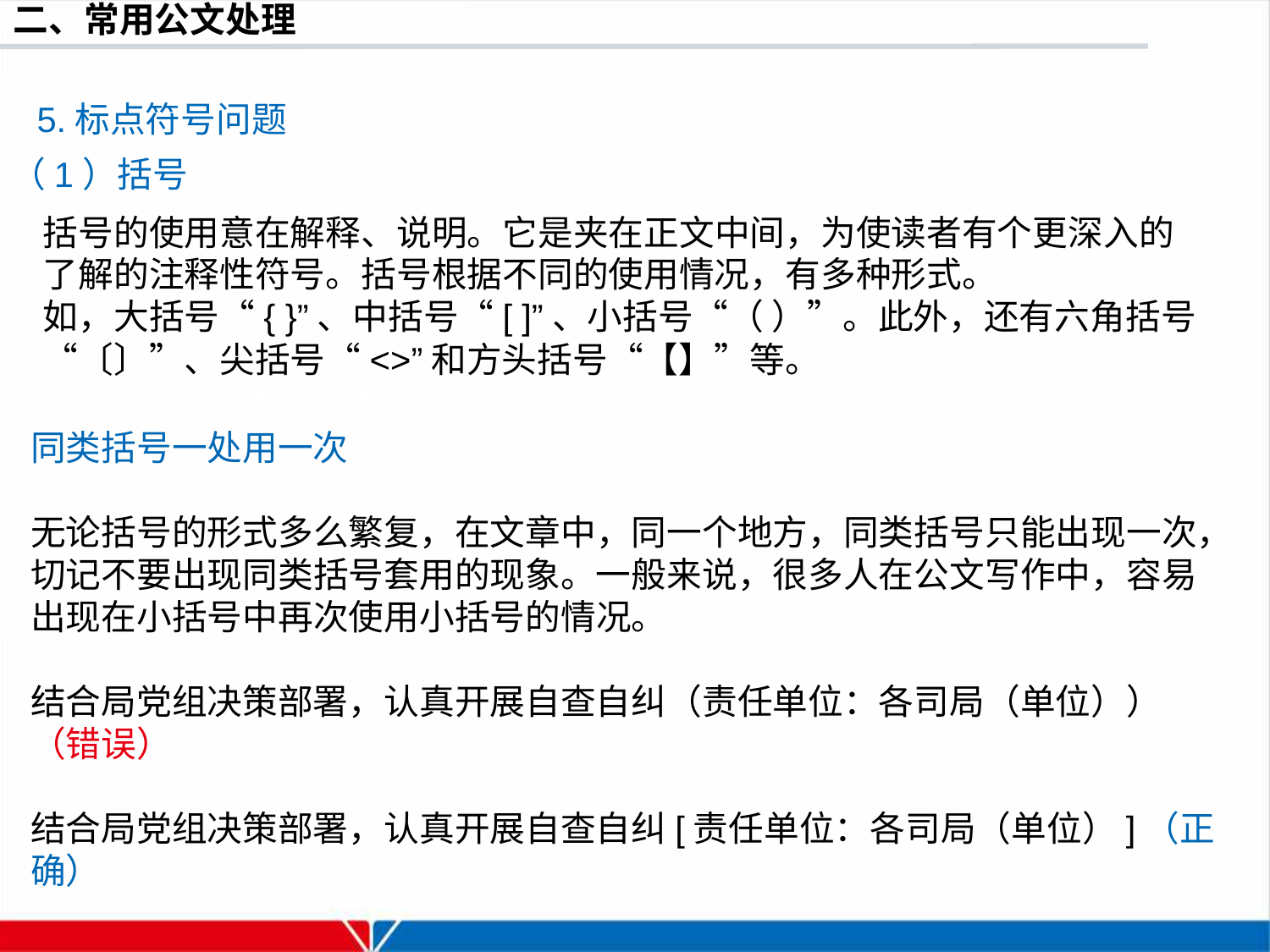

5.标点符号问题
（1）括号
括号的使用意在解释、说明。它是夹在正文中间，为使读者有个更深入的了解的注释性符号。括号根据不同的使用情况，有多种形式。
如，大括号“{ }”、中括号“[ ]”、小括号“（ ）”。此外，还有六角括号“〔〕”、尖括号“<>”和方头括号“【】”等。
同类括号一处用一次

无论括号的形式多么繁复，在文章中，同一个地方，同类括号只能出现一次，切记不要出现同类括号套用的现象。一般来说，很多人在公文写作中，容易出现在小括号中再次使用小括号的情况。

结合局党组决策部署，认真开展自查自纠（责任单位：各司局（单位））（错误）

结合局党组决策部署，认真开展自查自纠[责任单位：各司局（单位）]（正确）